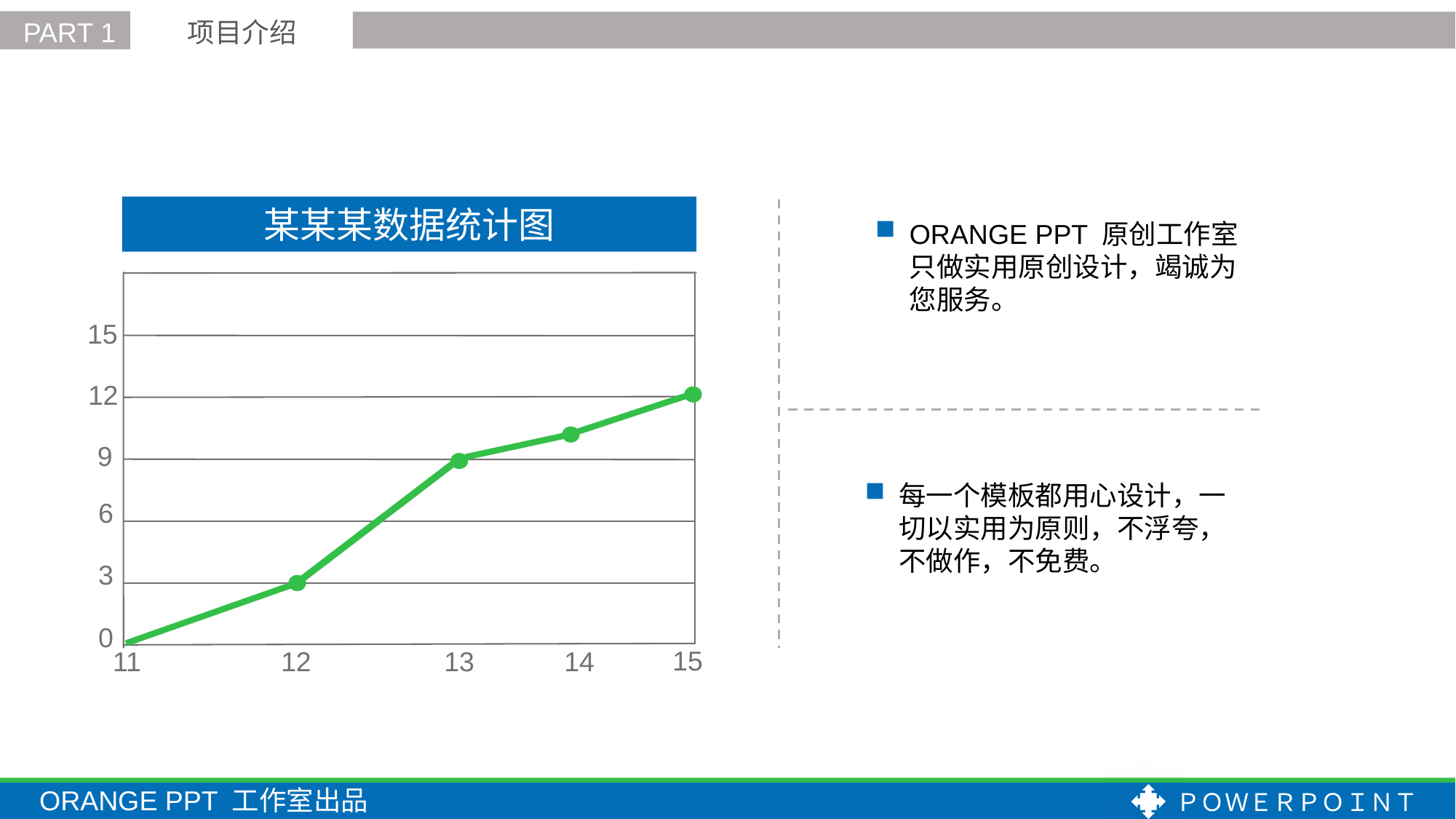

项目介绍
PART 1
某某某数据统计图

ORANGE PPT 原创工作室只做实用原创设计，竭诚为您服务。

15
12
9
6
3
0

15

14
13
12
11
每一个模板都用心设计，一切以实用为原则，不浮夸，不做作，不免费。